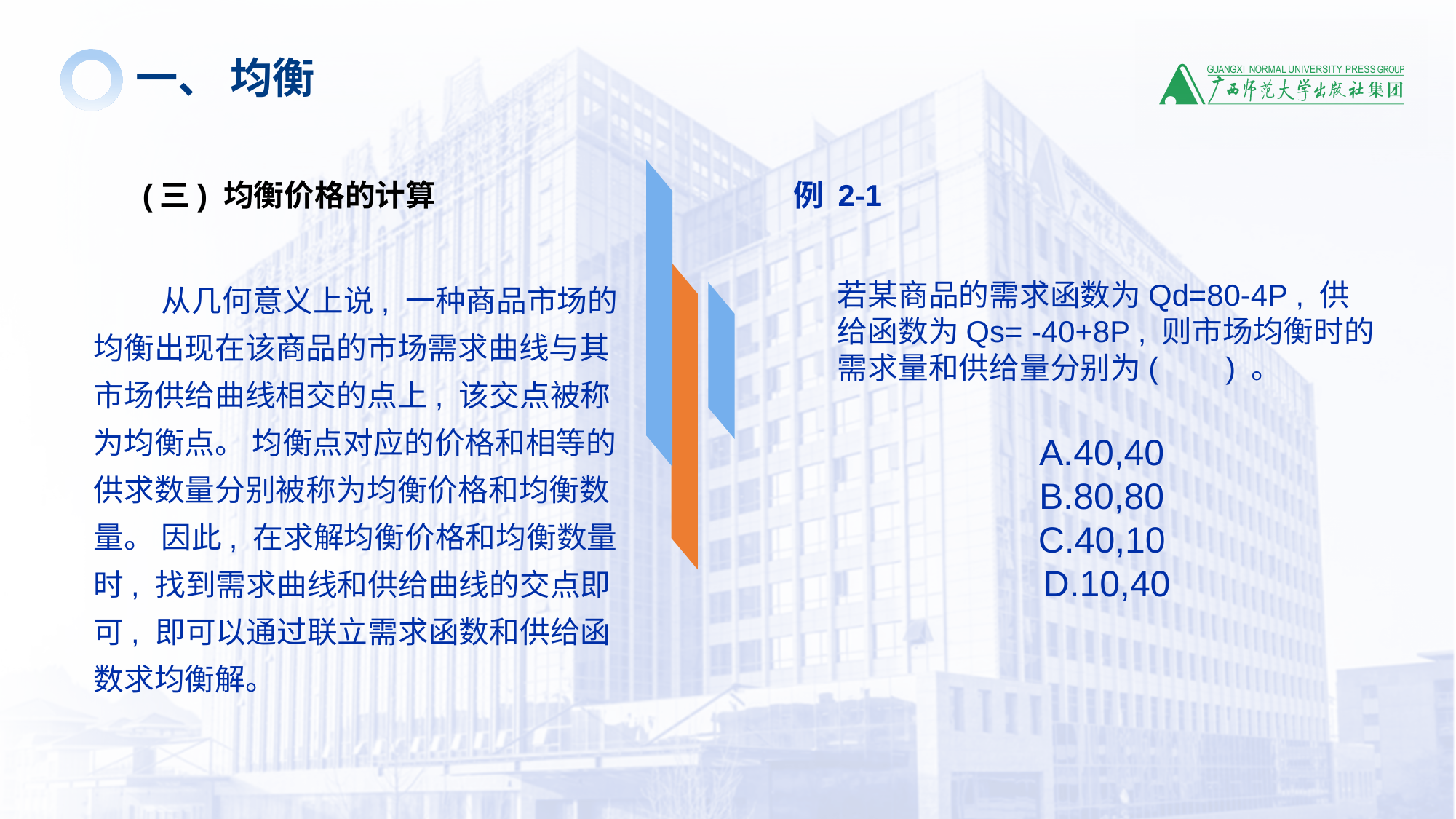

一、 均衡

(三) 均衡价格的计算
例 2-1
         从几何意义上说, 一种商品市场的均衡出现在该商品的市场需求曲线与其市场供给曲线相交的点上, 该交点被称为均衡点。 均衡点对应的价格和相等的供求数量分别被称为均衡价格和均衡数量。 因此, 在求解均衡价格和均衡数量时, 找到需求曲线和供给曲线的交点即可, 即可以通过联立需求函数和供给函数求均衡解。
若某商品的需求函数为Qd=80-4P , 供给函数为Qs= -40+8P , 则市场均衡时的需求量和供给量分别为(        ) 。

A.40,40
B.80,80
C.40,10
D.10,40